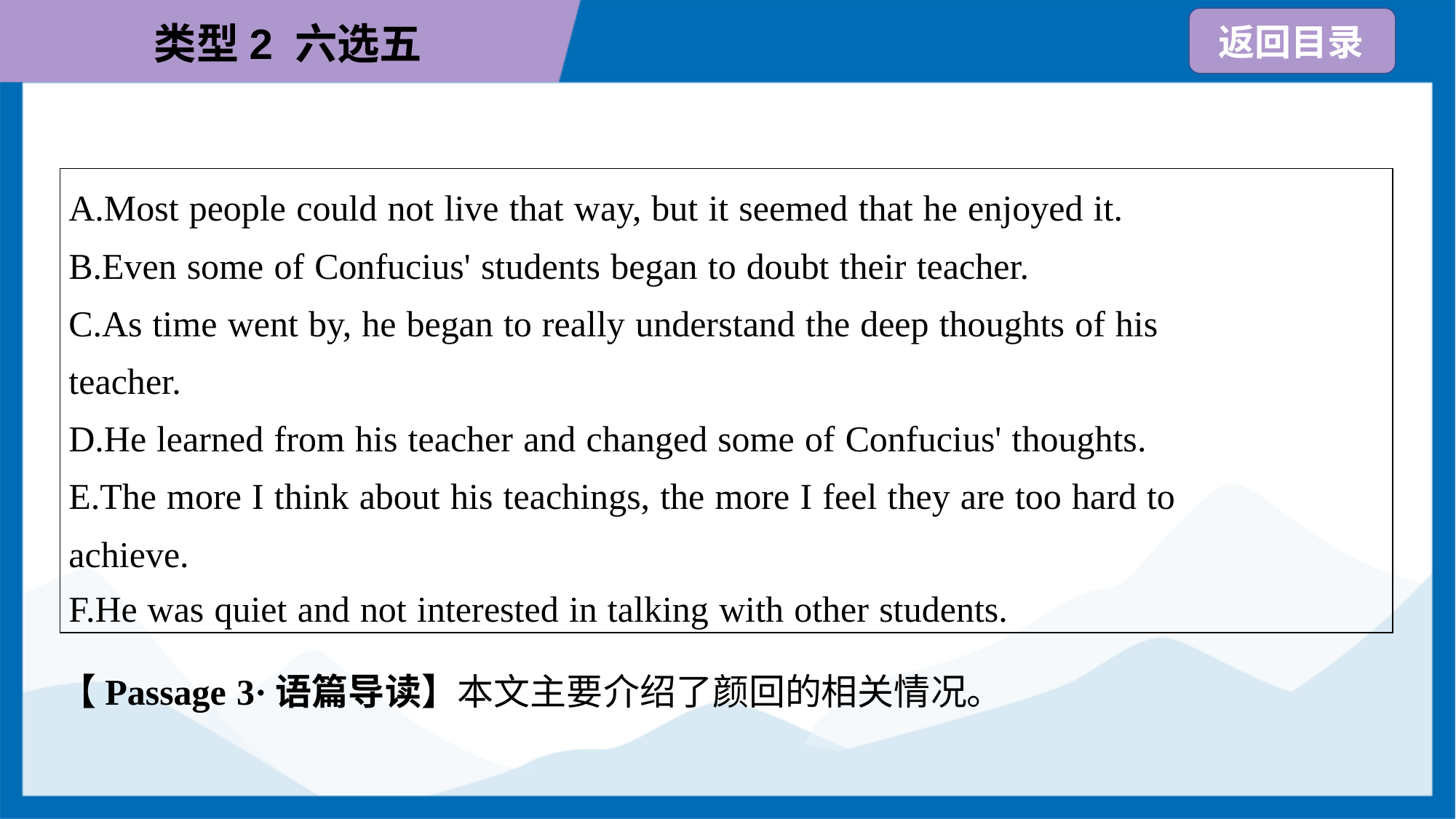

| A.Most people could not live that way, but it seemed that he enjoyed it. B.Even some of Confucius' students began to doubt their teacher. C.As time went by, he began to really understand the deep thoughts of his teacher. D.He learned from his teacher and changed some of Confucius' thoughts. E.The more I think about his teachings, the more I feel they are too hard to achieve. F.He was quiet and not interested in talking with other students. |
| --- |
【Passage 3·语篇导读】本文主要介绍了颜回的相关情况。